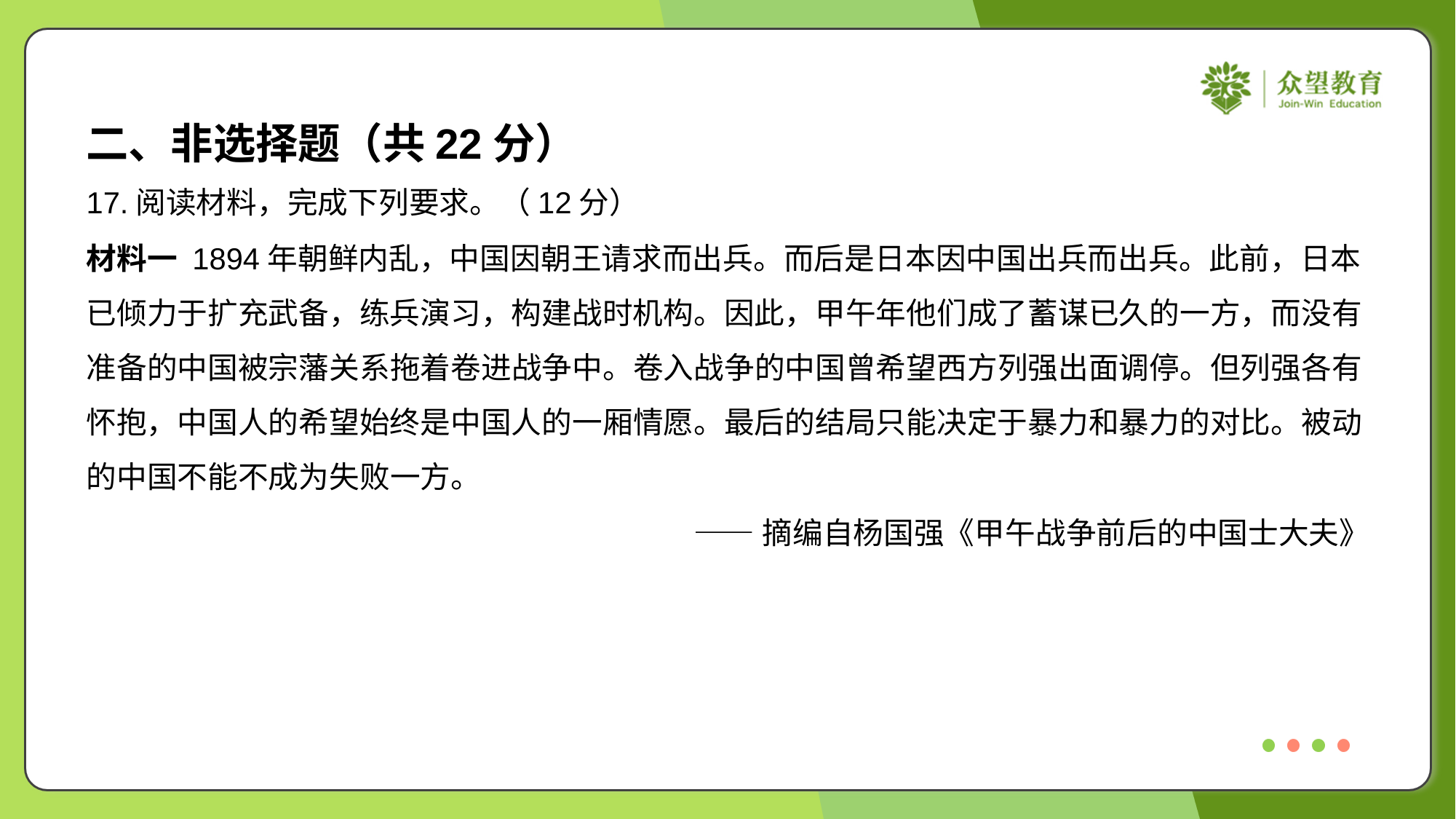

二、非选择题（共22分）
17.阅读材料，完成下列要求。（12分）
材料一 1894年朝鲜内乱，中国因朝王请求而出兵。而后是日本因中国出兵而出兵。此前，日本
已倾力于扩充武备，练兵演习，构建战时机构。因此，甲午年他们成了蓄谋已久的一方，而没有
准备的中国被宗藩关系拖着卷进战争中。卷入战争的中国曾希望西方列强出面调停。但列强各有
怀抱，中国人的希望始终是中国人的一厢情愿。最后的结局只能决定于暴力和暴力的对比。被动
的中国不能不成为失败一方。
——摘编自杨国强《甲午战争前后的中国士大夫》